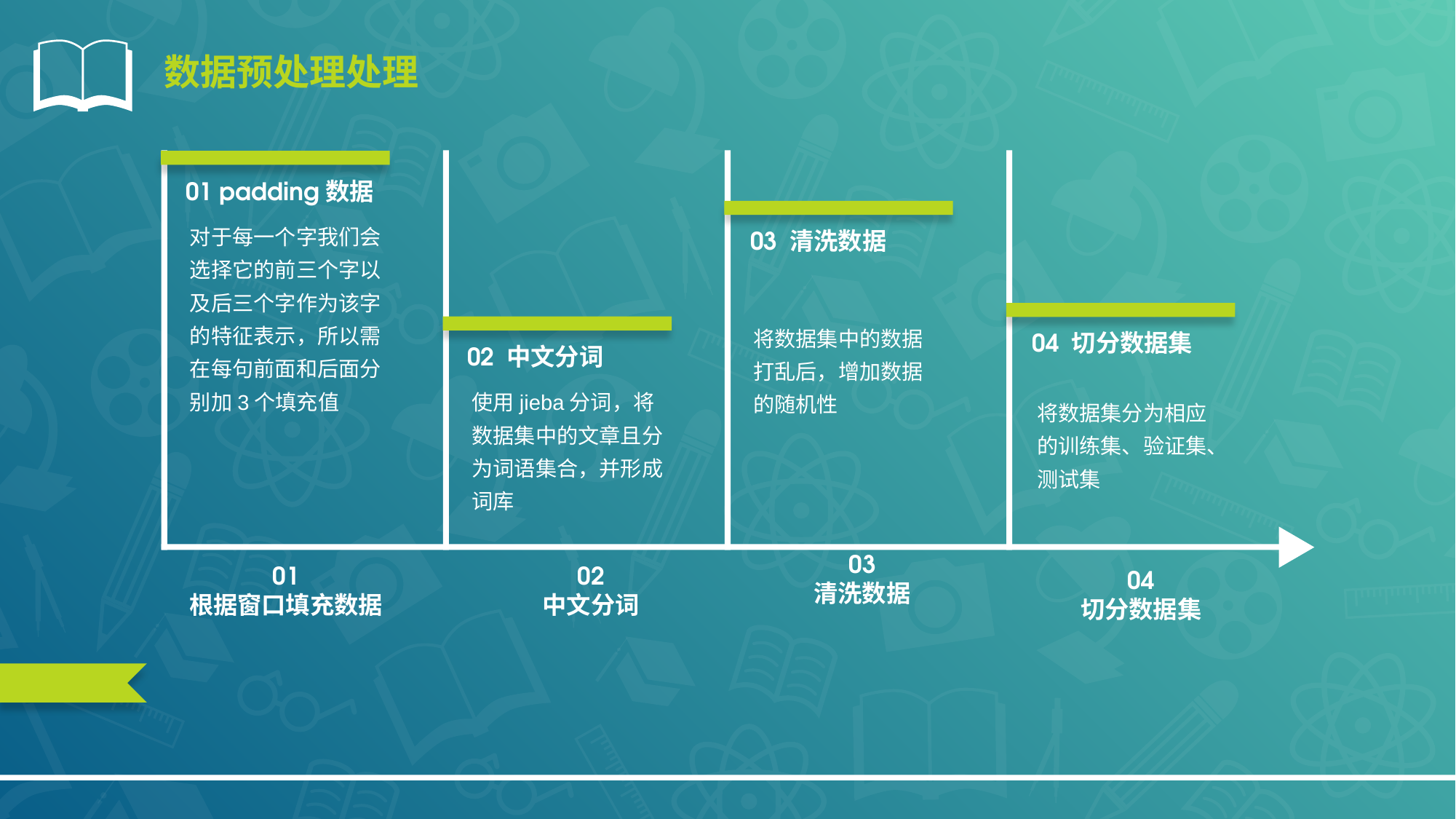

数据预处理处理

01 padding数据
对于每一个字我们会选择它的前三个字以及后三个字作为该字的特征表示，所以需在每句前面和后面分别加3个填充值

03 清洗数据
将数据集中的数据打乱后，增加数据的随机性

04 切分数据集
将数据集分为相应的训练集、验证集、测试集

02 中文分词
使用jieba分词，将数据集中的文章且分为词语集合，并形成词库
03
清洗数据
01
根据窗口填充数据
02
中文分词
04
切分数据集